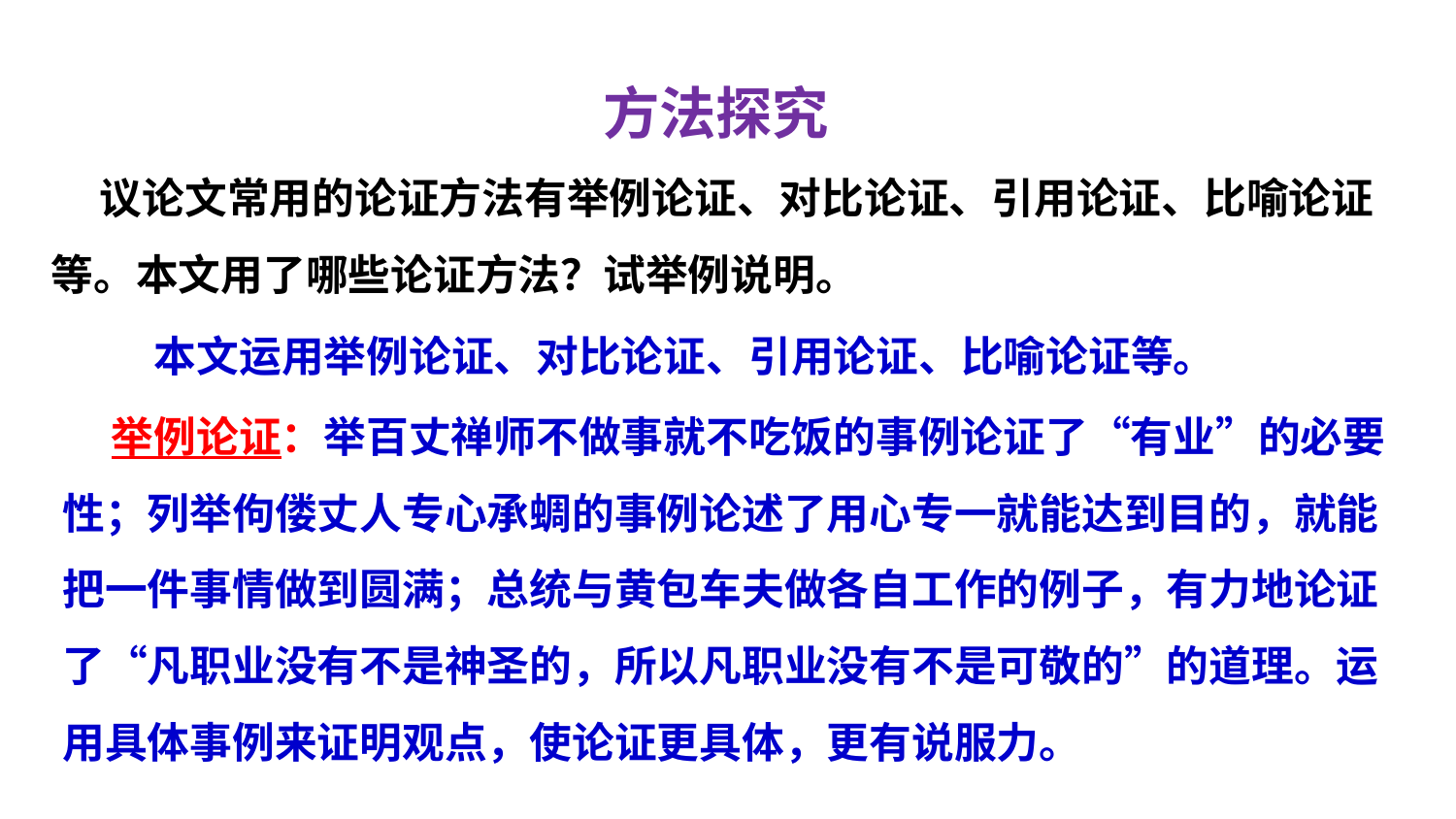

方法探究
    议论文常用的论证方法有举例论证、对比论证、引用论证、比喻论证等。本文用了哪些论证方法？试举例说明。
本文运用举例论证、对比论证、引用论证、比喻论证等。
    举例论证：举百丈禅师不做事就不吃饭的事例论证了“有业”的必要性；列举佝偻丈人专心承蜩的事例论述了用心专一就能达到目的，就能把一件事情做到圆满；总统与黄包车夫做各自工作的例子，有力地论证了“凡职业没有不是神圣的，所以凡职业没有不是可敬的”的道理。运用具体事例来证明观点，使论证更具体，更有说服力。